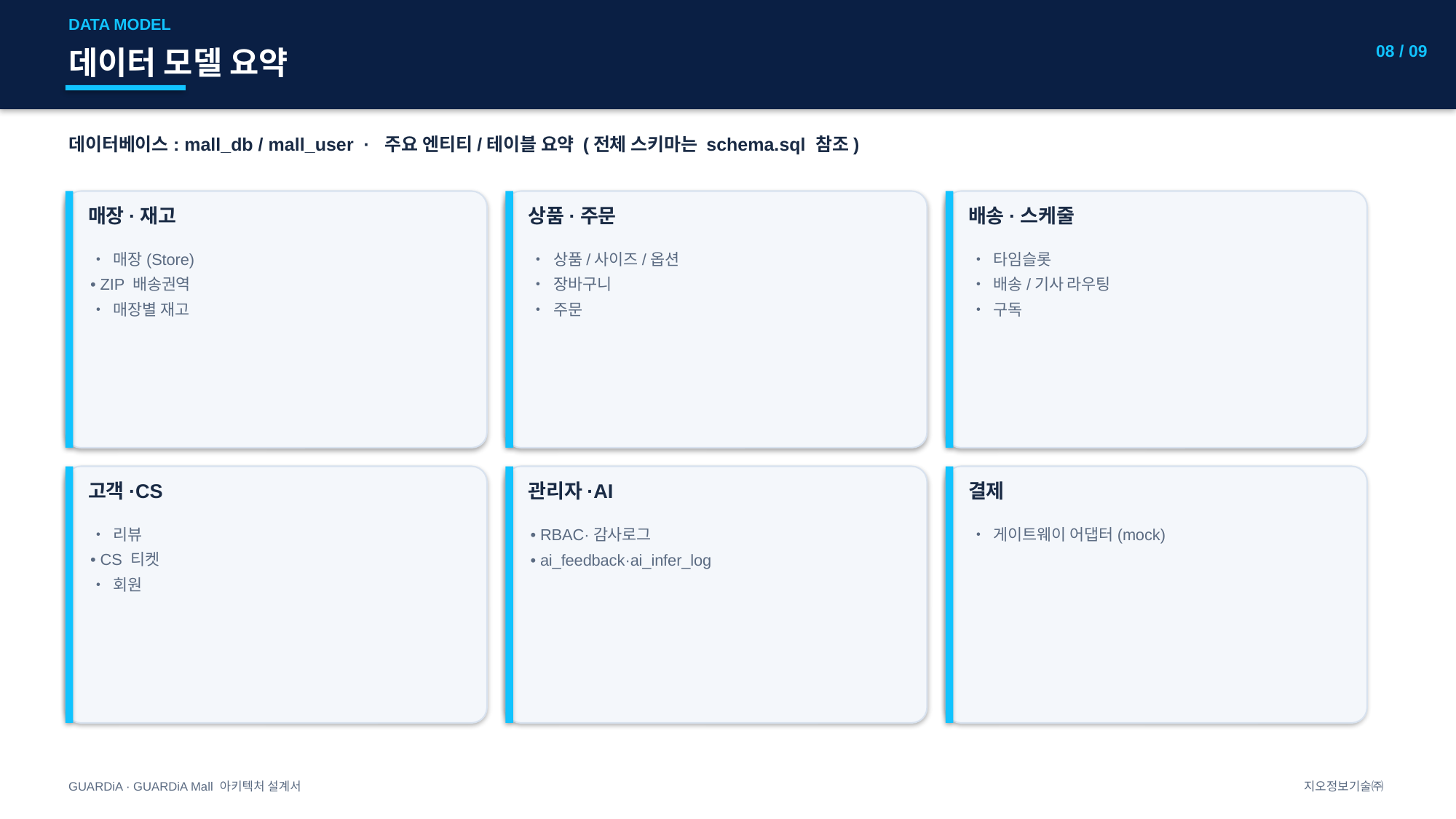

DATA MODEL
08 / 09
데이터 모델 요약

데이터베이스: mall_db / mall_user  ·  주요 엔티티/테이블 요약 (전체 스키마는 schema.sql 참조)

매장·재고
상품·주문
배송·스케줄
• 매장(Store)
• ZIP 배송권역
• 매장별 재고
• 상품/사이즈/옵션
• 장바구니
• 주문
• 타임슬롯
• 배송/기사 라우팅
• 구독

고객·CS
관리자·AI
결제
• 리뷰
• CS 티켓
• 회원
• RBAC·감사로그
• ai_feedback·ai_infer_log
• 게이트웨이 어댑터(mock)
GUARDiA · GUARDiA Mall 아키텍처 설계서
지오정보기술㈜